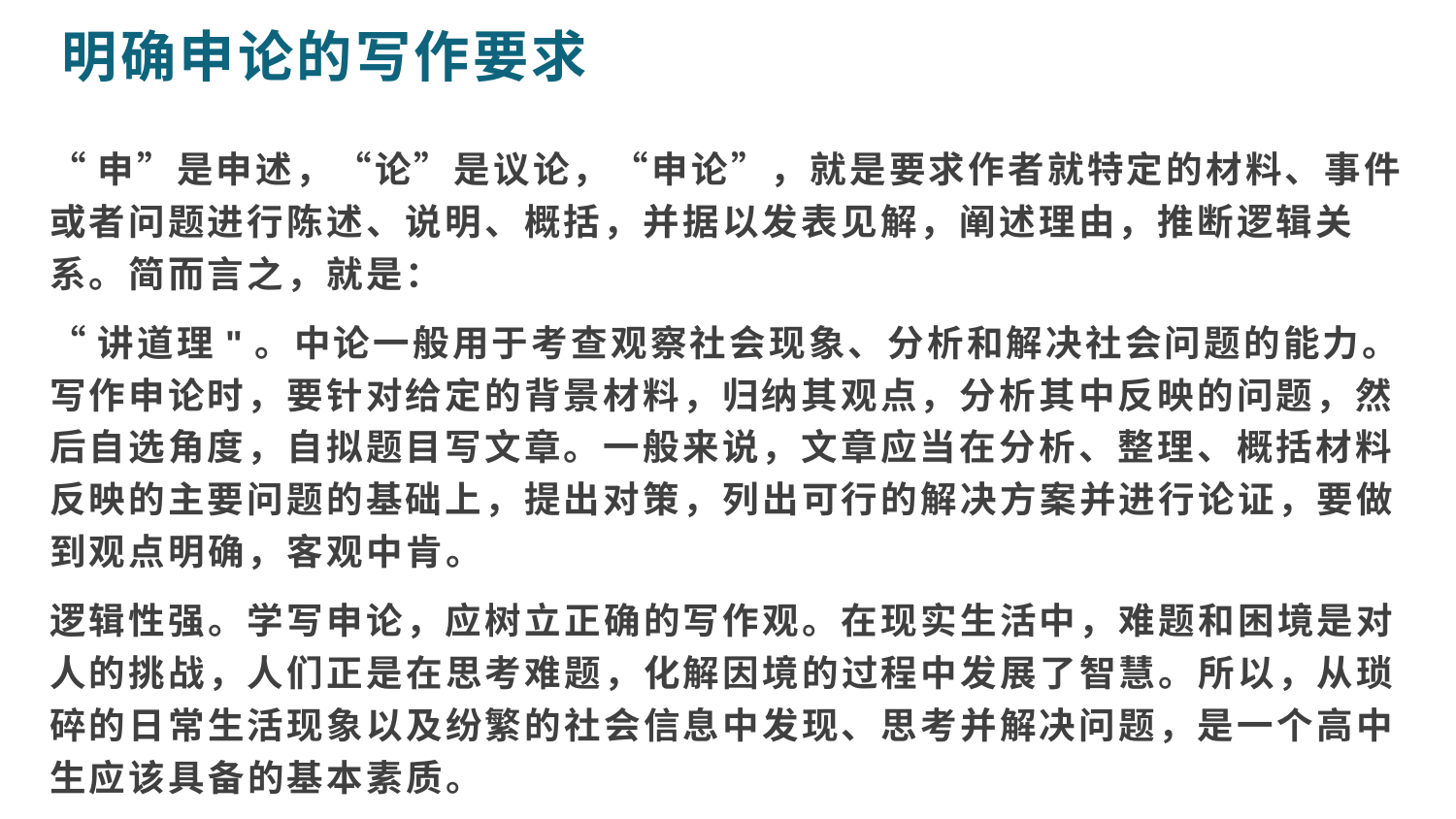

明确申论的写作要求
“申”是申述，“论”是议论，“申论”，就是要求作者就特定的材料、事件或者问题进行陈述、说明、概括，并据以发表见解，阐述理由，推断逻辑关系。简而言之，就是：
“讲道理"。中论一般用于考查观察社会现象、分析和解决社会问题的能力。写作申论时，要针对给定的背景材料，归纳其观点，分析其中反映的问题，然后自选角度，自拟题目写文章。一般来说，文章应当在分析、整理、概括材料反映的主要问题的基础上，提出对策，列出可行的解决方案并进行论证，要做到观点明确，客观中肯。
逻辑性强。学写申论，应树立正确的写作观。在现实生活中，难题和困境是对人的挑战，人们正是在思考难题，化解因境的过程中发展了智慧。所以，从琐碎的日常生活现象以及纷繁的社会信息中发现、思考并解决问题，是一个高中生应该具备的基本素质。